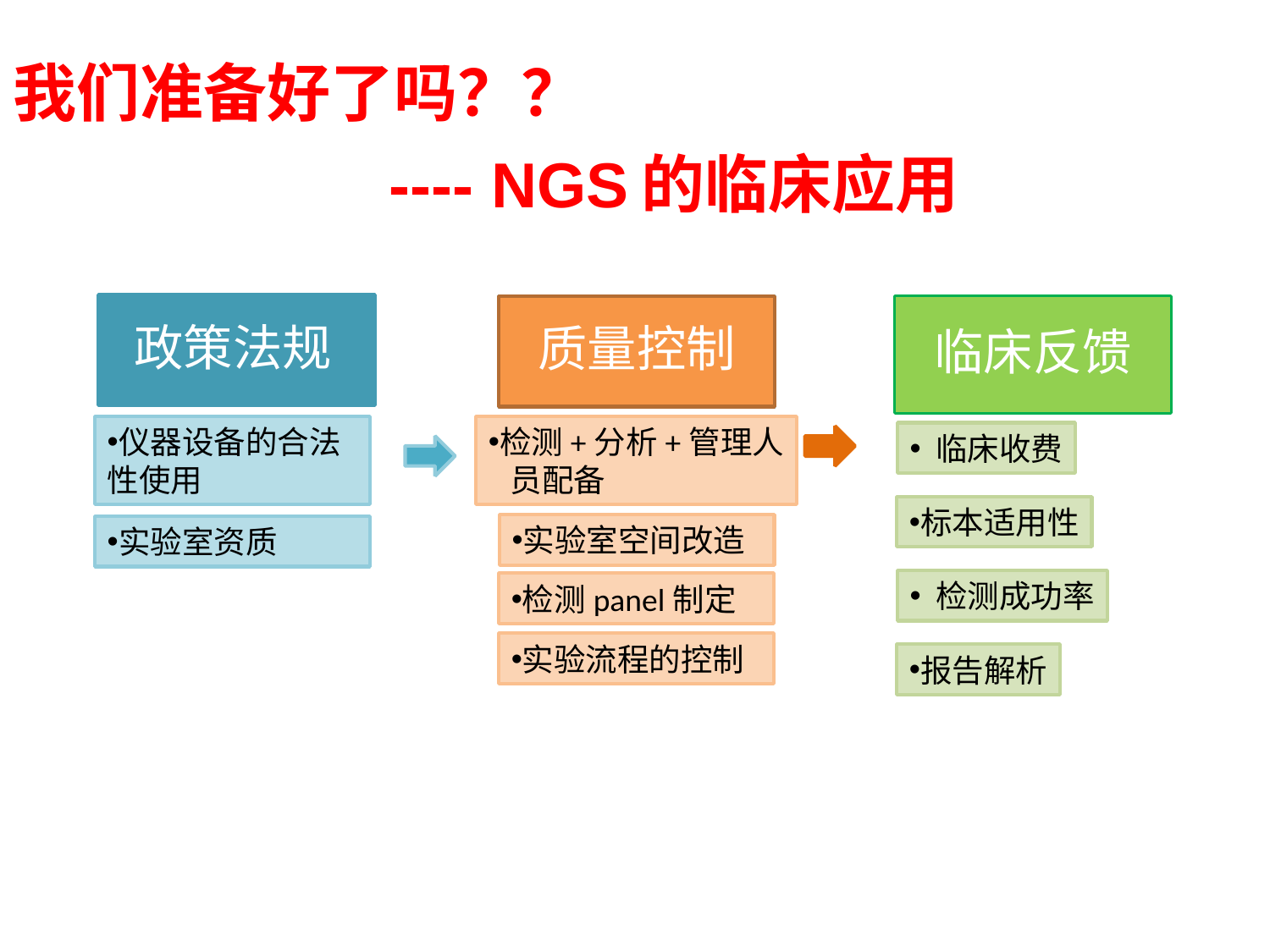

我们准备好了吗？？
                         ---- NGS的临床应用
政策法规

质量控制
检测+分析+管理人
  员配备
实验室空间改造
检测panel制定
实验流程的控制

临床反馈
 临床收费
标本适用性
 检测成功率
报告解析
仪器设备的合法性使用

实验室资质